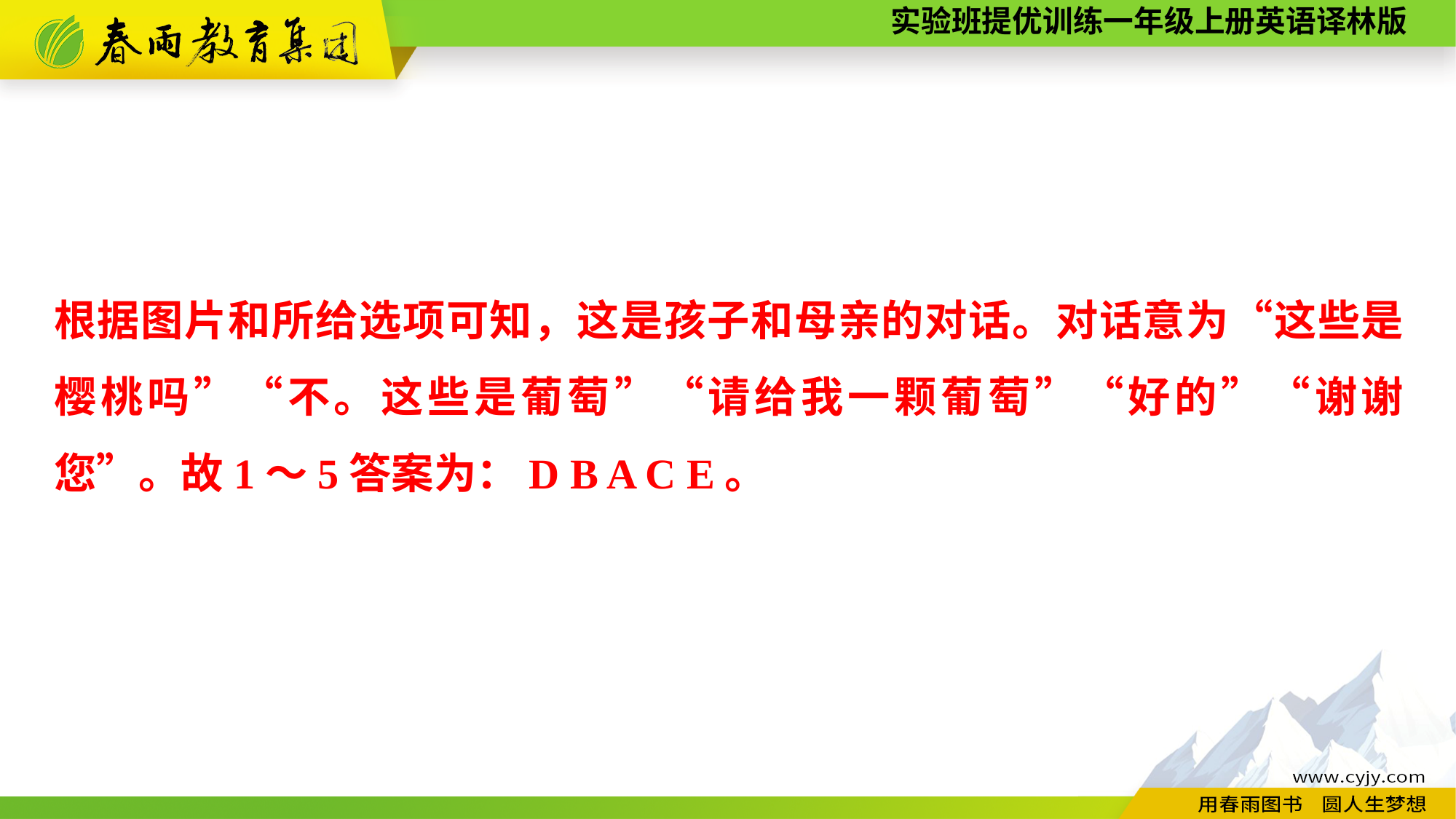

根据图片和所给选项可知，这是孩子和母亲的对话。对话意为“这些是樱桃吗”“不。这些是葡萄”“请给我一颗葡萄”“好的”“谢谢您”。故1～5答案为：D B A C E。